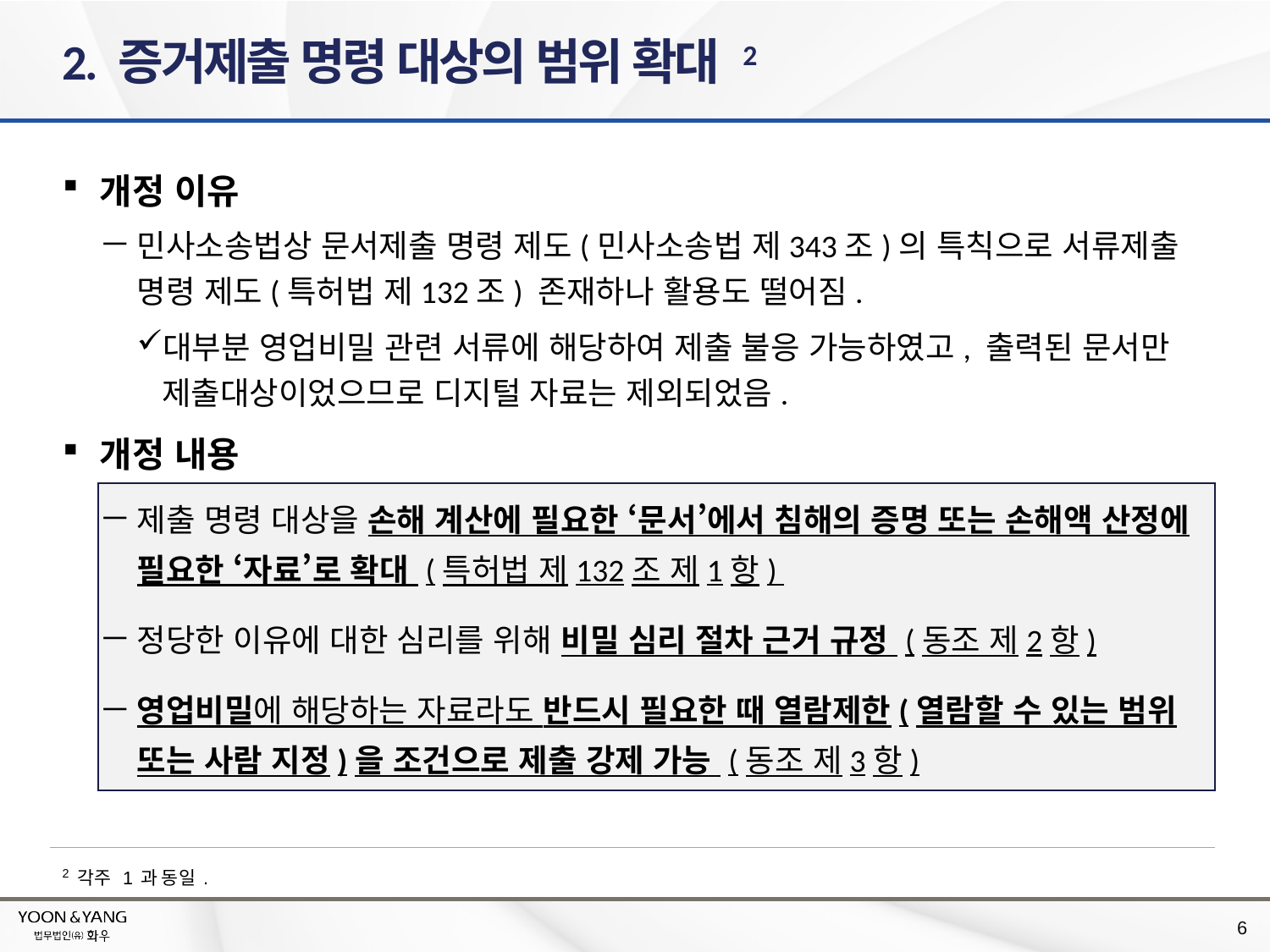

# 2. 증거제출 명령 대상의 범위 확대 2
개정 이유
민사소송법상 문서제출 명령 제도(민사소송법 제343조)의 특칙으로 서류제출 명령 제도(특허법 제132조) 존재하나 활용도 떨어짐.
대부분 영업비밀 관련 서류에 해당하여 제출 불응 가능하였고, 출력된 문서만 제출대상이었으므로 디지털 자료는 제외되었음.
개정 내용
제출 명령 대상을 손해 계산에 필요한 ‘문서’에서 침해의 증명 또는 손해액 산정에 필요한 ‘자료’로 확대 (특허법 제132조 제1항)
정당한 이유에 대한 심리를 위해 비밀 심리 절차 근거 규정 (동조 제2항)
영업비밀에 해당하는 자료라도 반드시 필요한 때 열람제한(열람할 수 있는 범위 또는 사람 지정)을 조건으로 제출 강제 가능 (동조 제3항)

2 각주 1과 동일.